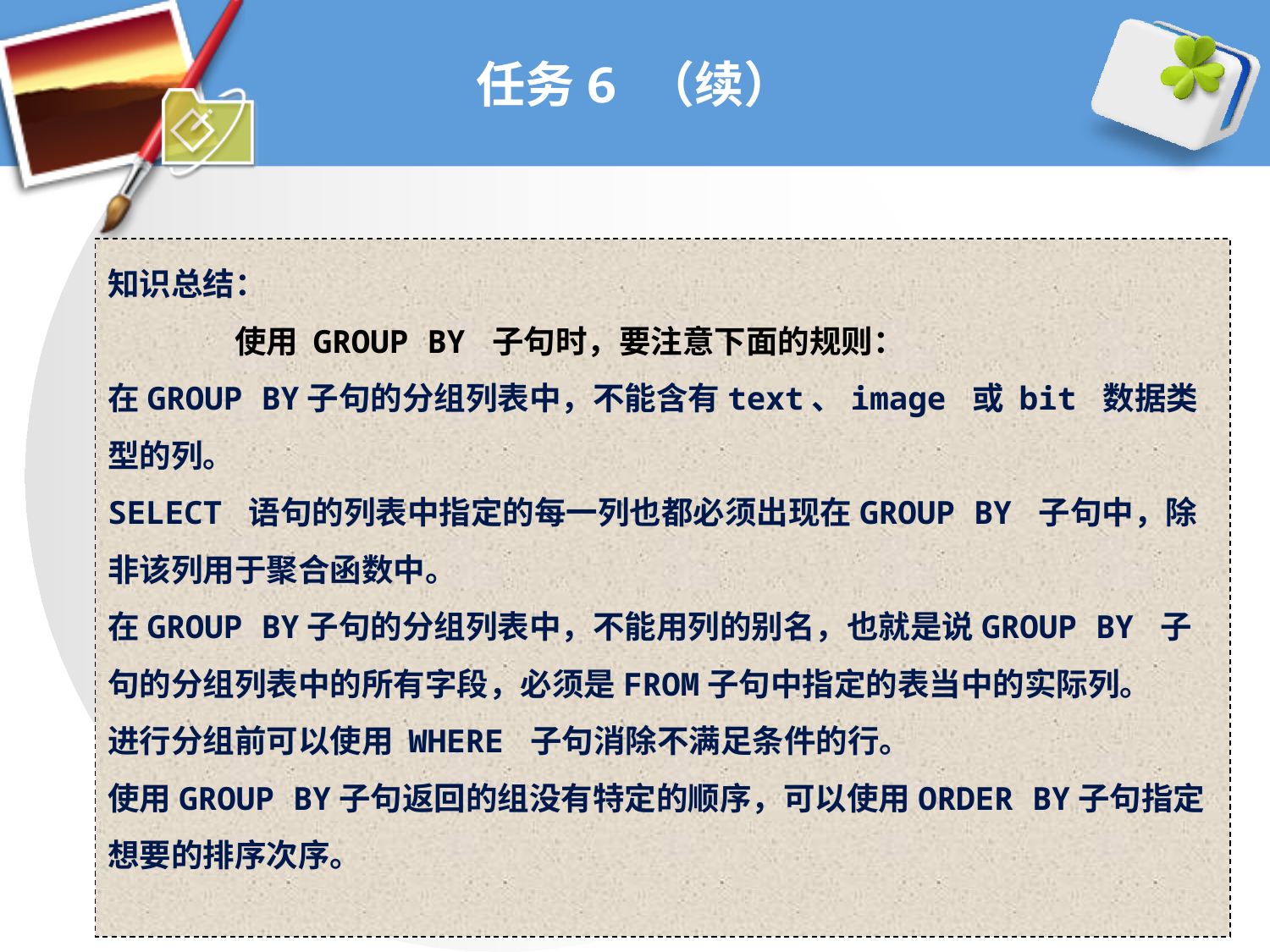

# 任务6  （续）
知识总结：
	使用 GROUP BY 子句时，要注意下面的规则：
在GROUP BY子句的分组列表中，不能含有text、image 或 bit 数据类型的列。
SELECT 语句的列表中指定的每一列也都必须出现在GROUP BY 子句中，除非该列用于聚合函数中。
在GROUP BY子句的分组列表中，不能用列的别名，也就是说GROUP BY 子句的分组列表中的所有字段，必须是FROM子句中指定的表当中的实际列。
进行分组前可以使用 WHERE 子句消除不满足条件的行。
使用GROUP BY子句返回的组没有特定的顺序，可以使用ORDER BY子句指定想要的排序次序。

86